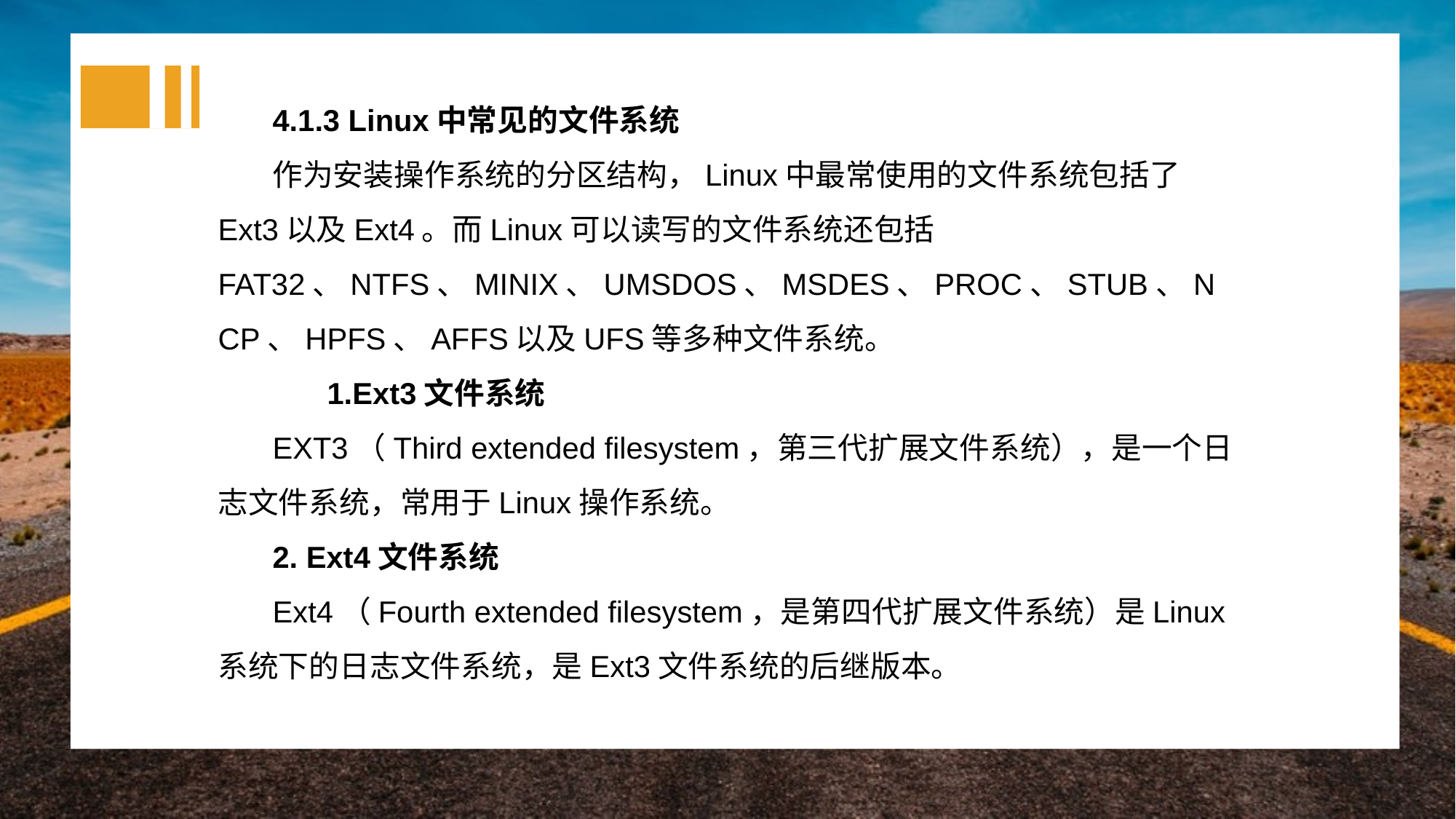

4.1.3 Linux中常见的文件系统
作为安装操作系统的分区结构，Linux中最常使用的文件系统包括了Ext3以及Ext4。而Linux可以读写的文件系统还包括FAT32、NTFS、MINIX、UMSDOS、MSDES、PROC、STUB、NCP、HPFS、AFFS以及UFS等多种文件系统。
Ext3文件系统
EXT3（Third extended filesystem，第三代扩展文件系统），是一个日志文件系统，常用于Linux操作系统。
2. Ext4文件系统
Ext4（Fourth extended filesystem，是第四代扩展文件系统）是Linux系统下的日志文件系统，是Ext3文件系统的后继版本。